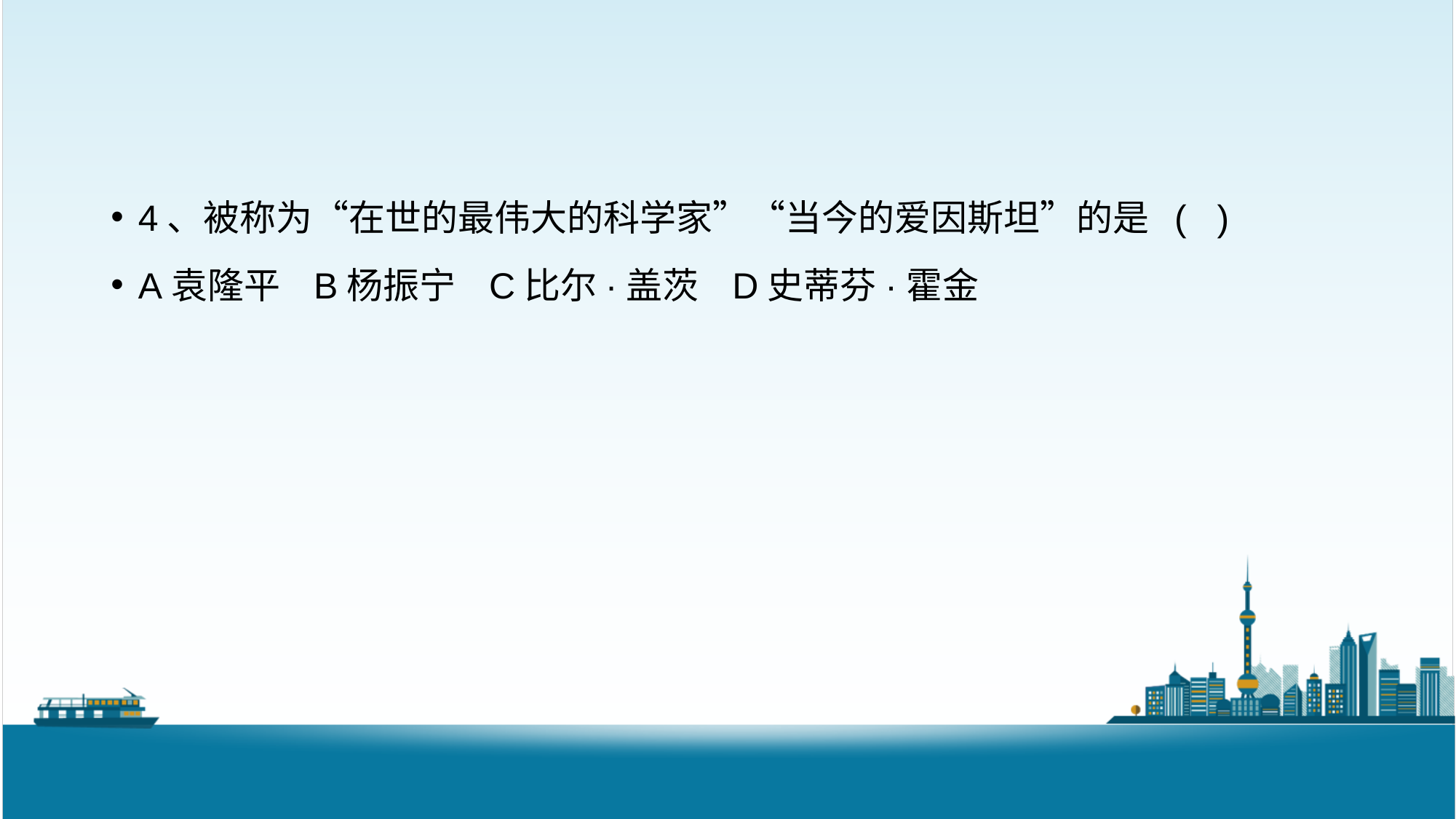

4、被称为“在世的最伟大的科学家”“当今的爱因斯坦”的是  (   )
A袁隆平   B杨振宁   C比尔·盖茨   D史蒂芬·霍金